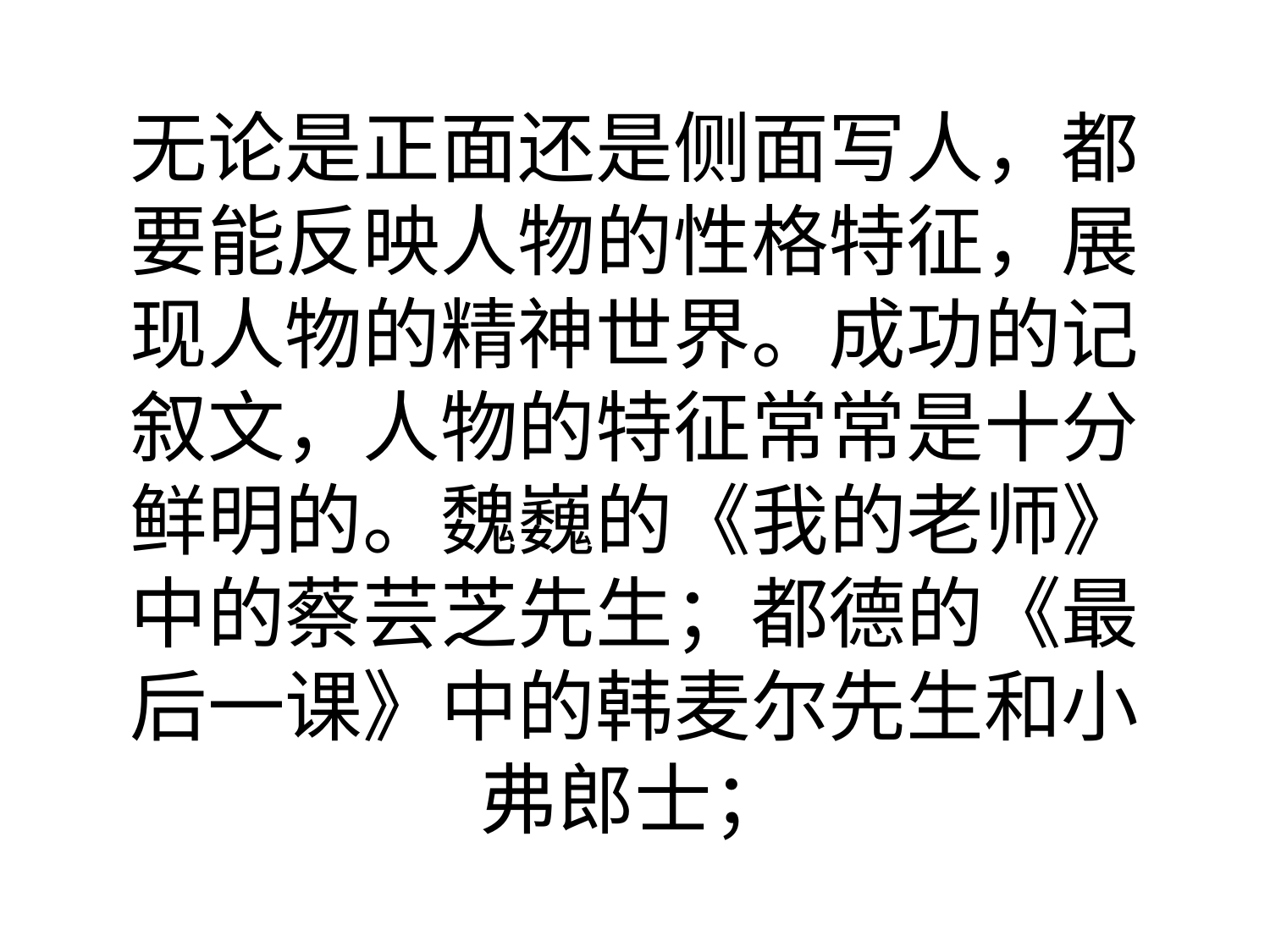

# 无论是正面还是侧面写人，都要能反映人物的性格特征，展现人物的精神世界。成功的记叙文，人物的特征常常是十分鲜明的。魏巍的《我的老师》中的蔡芸芝先生；都德的《最后一课》中的韩麦尔先生和小弗郎士；